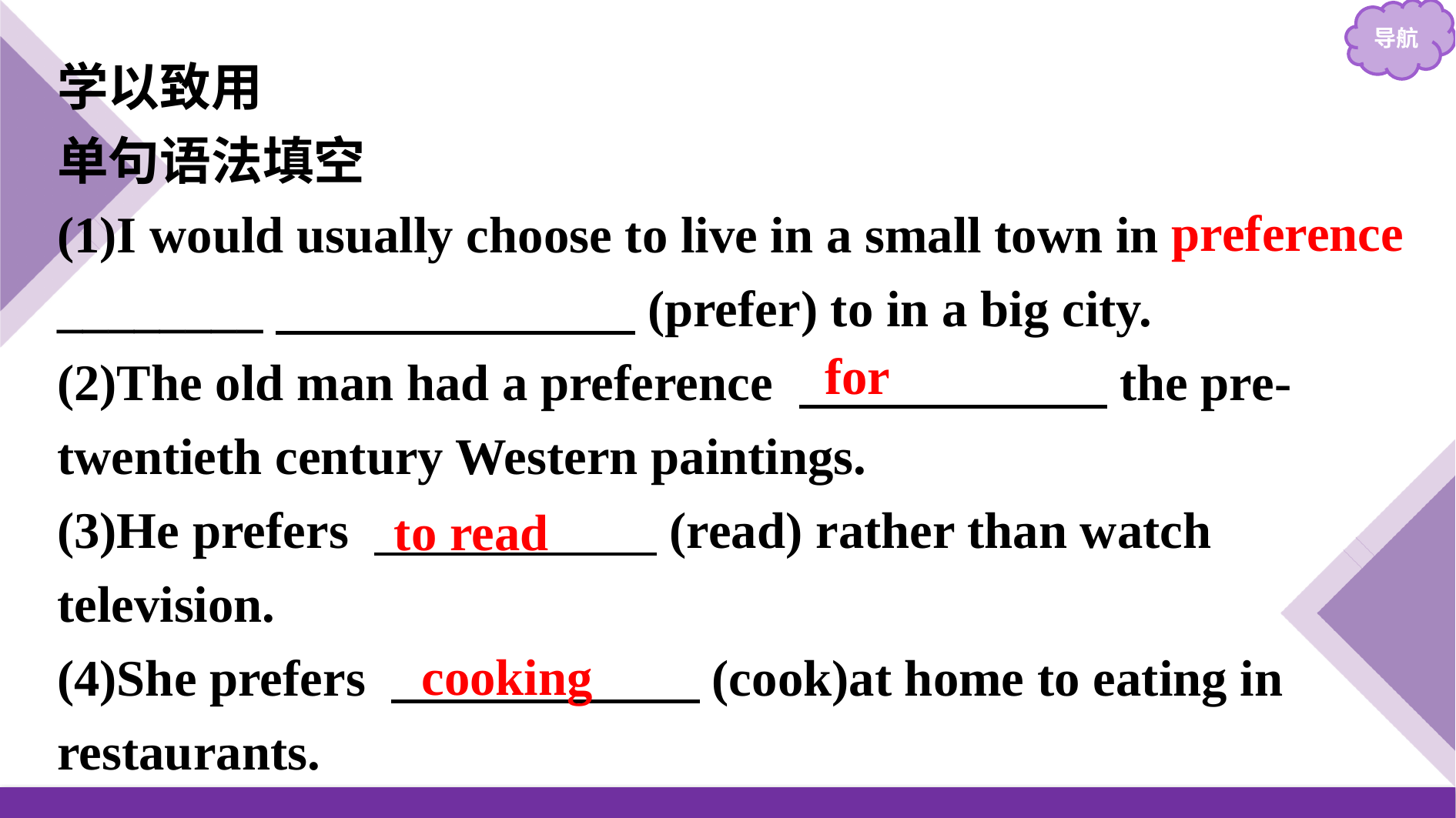

学以致用
单句语法填空
(1)I would usually choose to live in a small town in ________　　　　　　　(prefer) to in a big city.
(2)The old man had a preference 　　　　　　the pre-twentieth century Western paintings.
(3)He prefers 　　　　　 (read) rather than watch television.
(4)She prefers 　　　　　　(cook)at home to eating in restaurants.
preference
for
to read
cooking